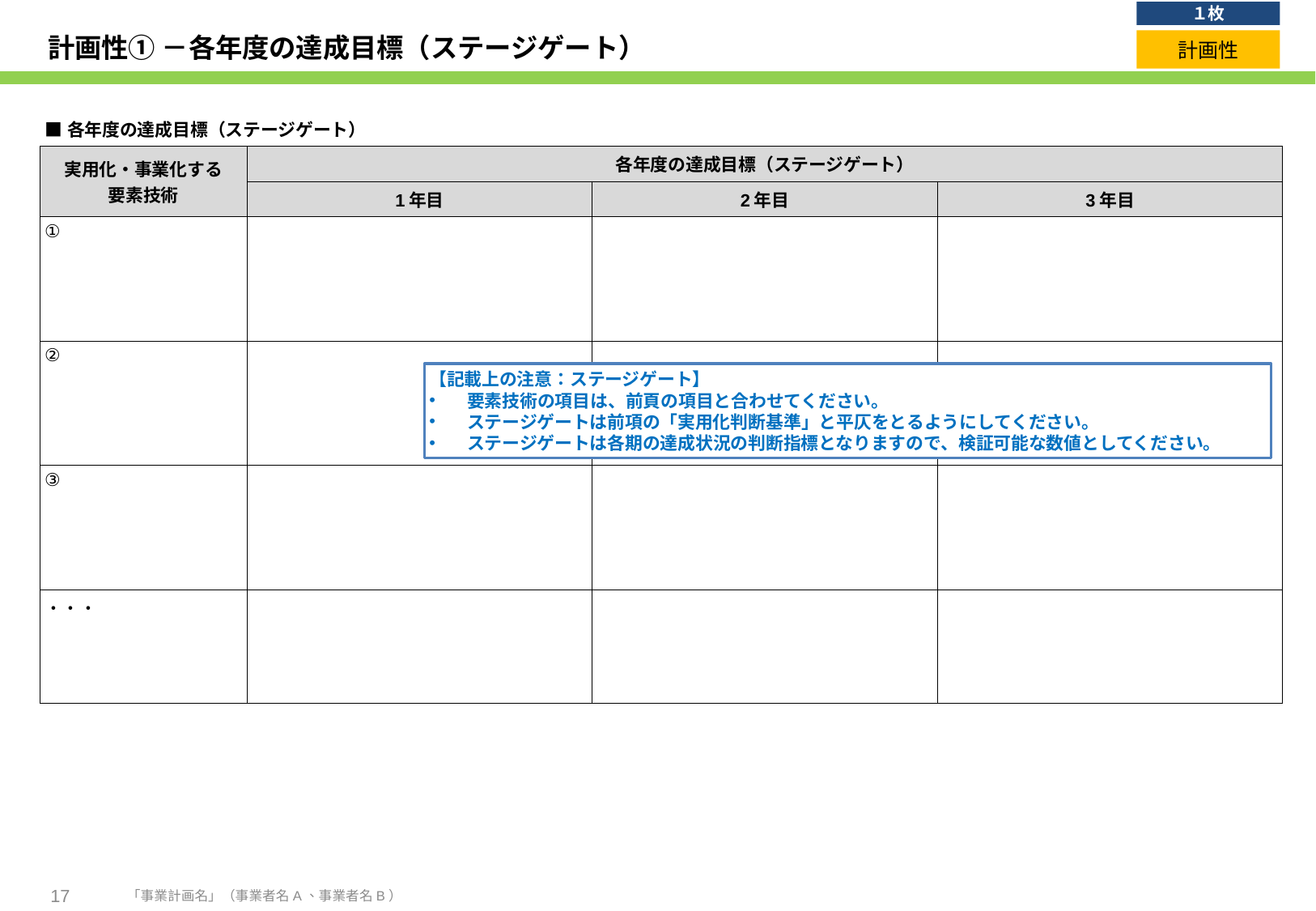

１枚
# 計画性① －各年度の達成目標（ステージゲート）
計画性
| ■各年度の達成目標（ステージゲート） |  |  |  |
| --- | --- | --- | --- |
| 実用化・事業化する 要素技術 | 各年度の達成目標（ステージゲート） |  |  |
|  | 1年目 | 2年目 | 3年目 |
| ① |  |  |  |
| ② |  |  |  |
| ③ |  |  |  |
| ・・・ |  |  |  |
【記載上の注意：ステージゲート】
要素技術の項目は、前頁の項目と合わせてください。
ステージゲートは前項の「実用化判断基準」と平仄をとるようにしてください。
ステージゲートは各期の達成状況の判断指標となりますので、検証可能な数値としてください。
17
「事業計画名」（事業者名A、事業者名B）